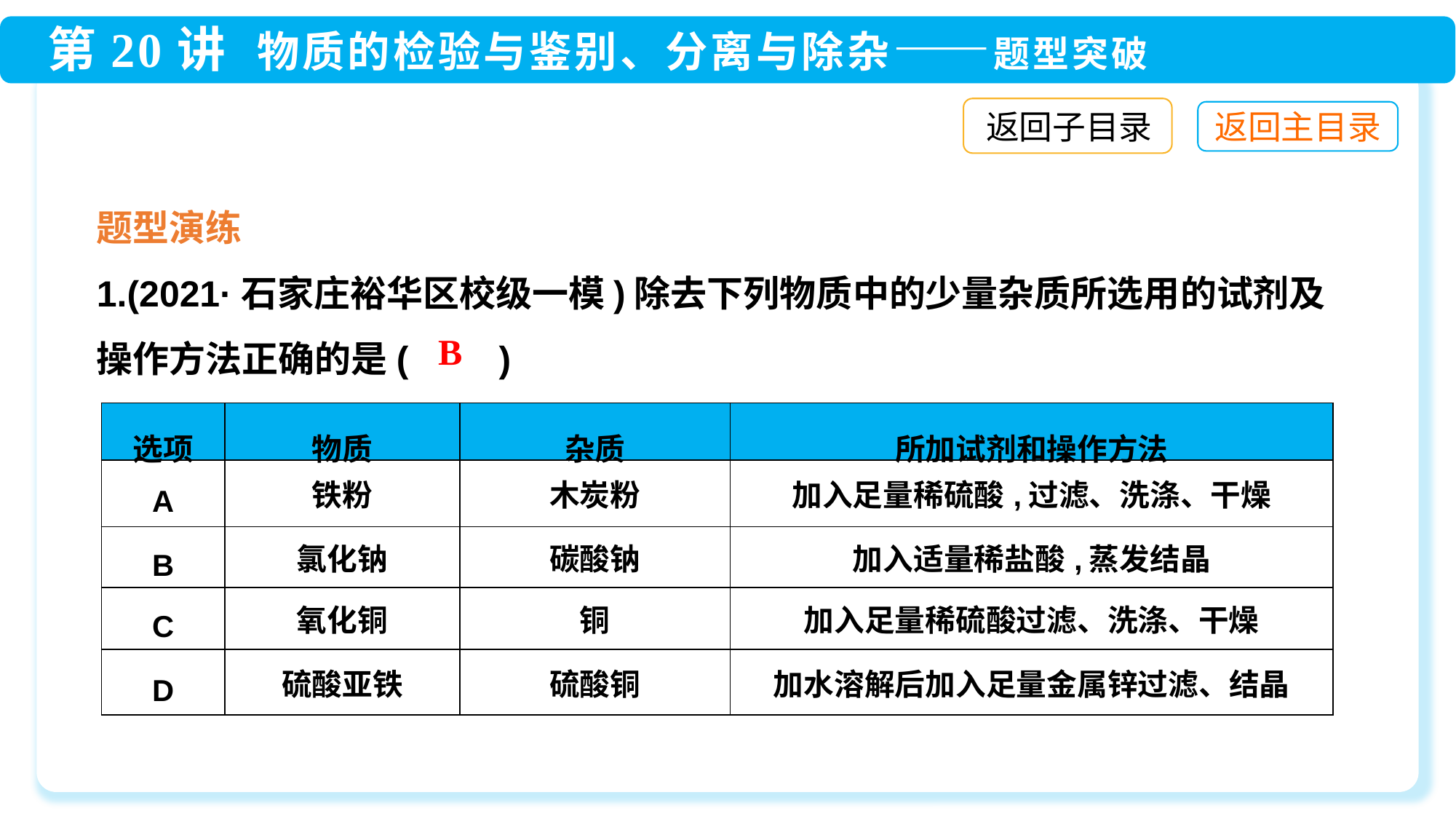

返回子目录
题型演练
1.(2021·石家庄裕华区校级一模)除去下列物质中的少量杂质所选用的试剂及操作方法正确的是(　　)
B
| 选项 | 物质 | 杂质 | 所加试剂和操作方法 |
| --- | --- | --- | --- |
| A | 铁粉 | 木炭粉 | 加入足量稀硫酸,过滤、洗涤、干燥 |
| B | 氯化钠 | 碳酸钠 | 加入适量稀盐酸,蒸发结晶 |
| C | 氧化铜 | 铜 | 加入足量稀硫酸过滤、洗涤、干燥 |
| D | 硫酸亚铁 | 硫酸铜 | 加水溶解后加入足量金属锌过滤、结晶 |